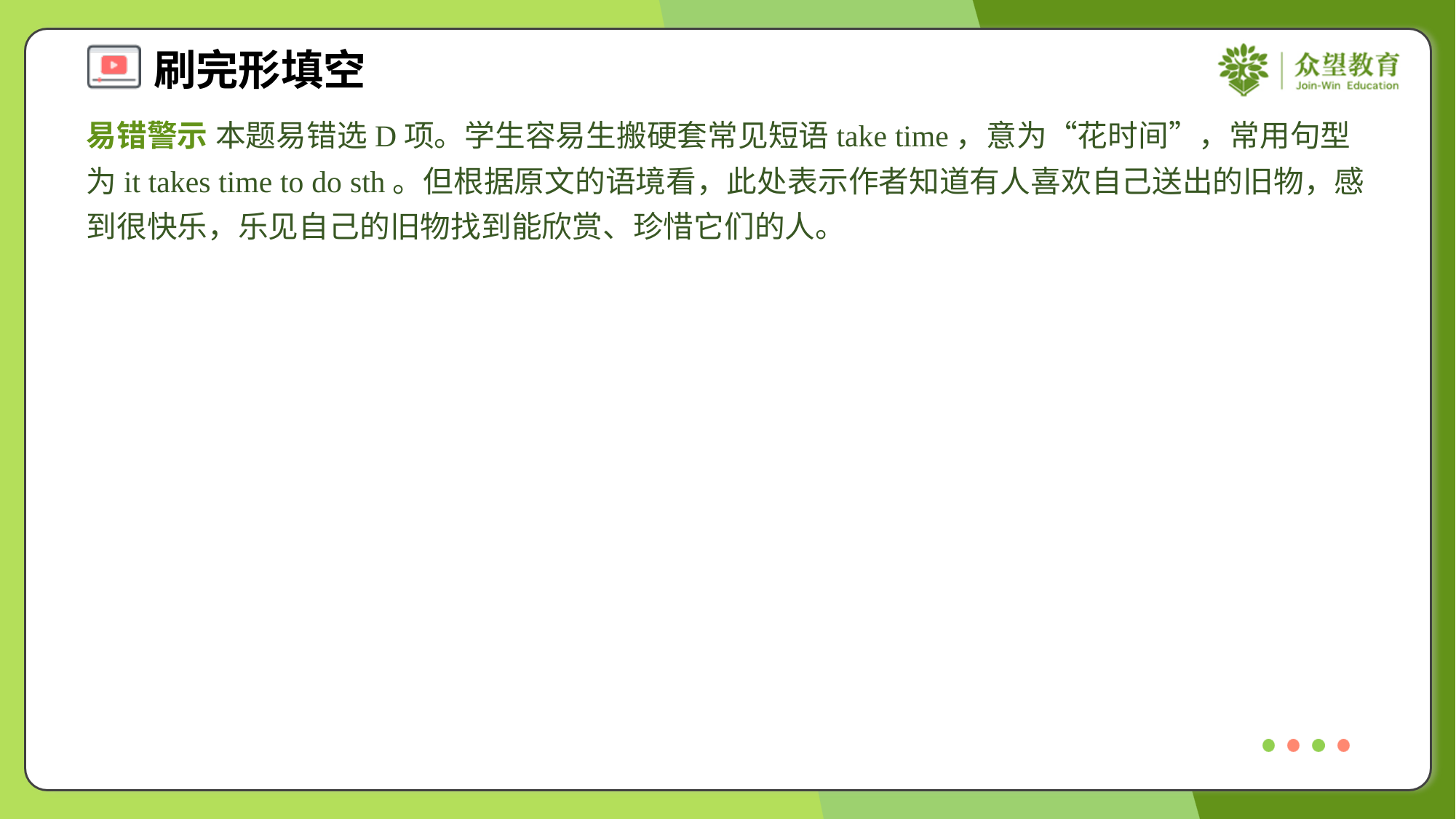

易错警示 本题易错选D项。学生容易生搬硬套常见短语take time，意为“花时间”，常用句型为it takes time to do sth。但根据原文的语境看，此处表示作者知道有人喜欢自己送出的旧物，感到很快乐，乐见自己的旧物找到能欣赏、珍惜它们的人。